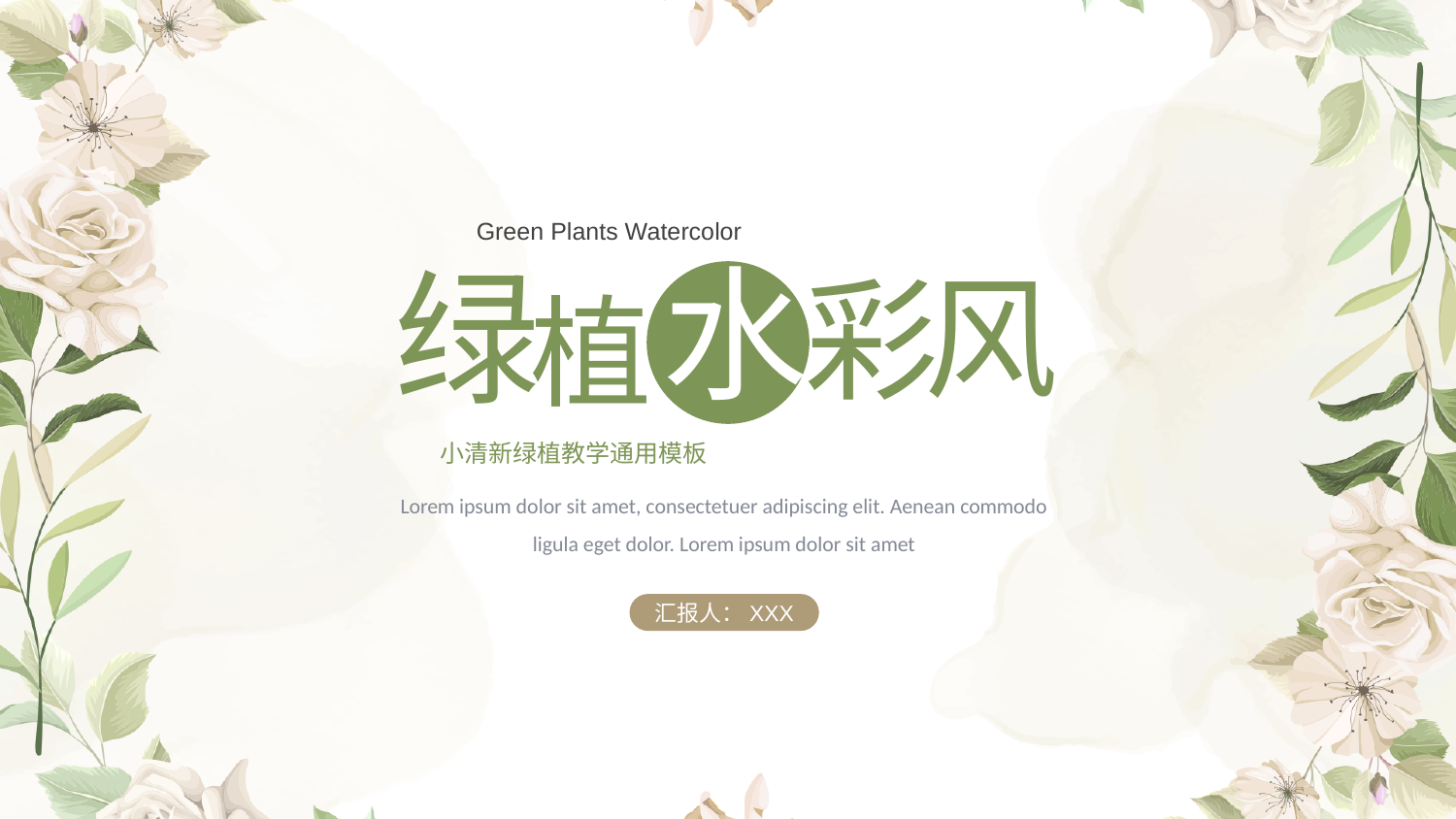

Green Plants Watercolor
水
绿
风
彩

植
小清新绿植教学通用模板
Lorem ipsum dolor sit amet, consectetuer adipiscing elit. Aenean commodo ligula eget dolor. Lorem ipsum dolor sit amet
汇报人：XXX